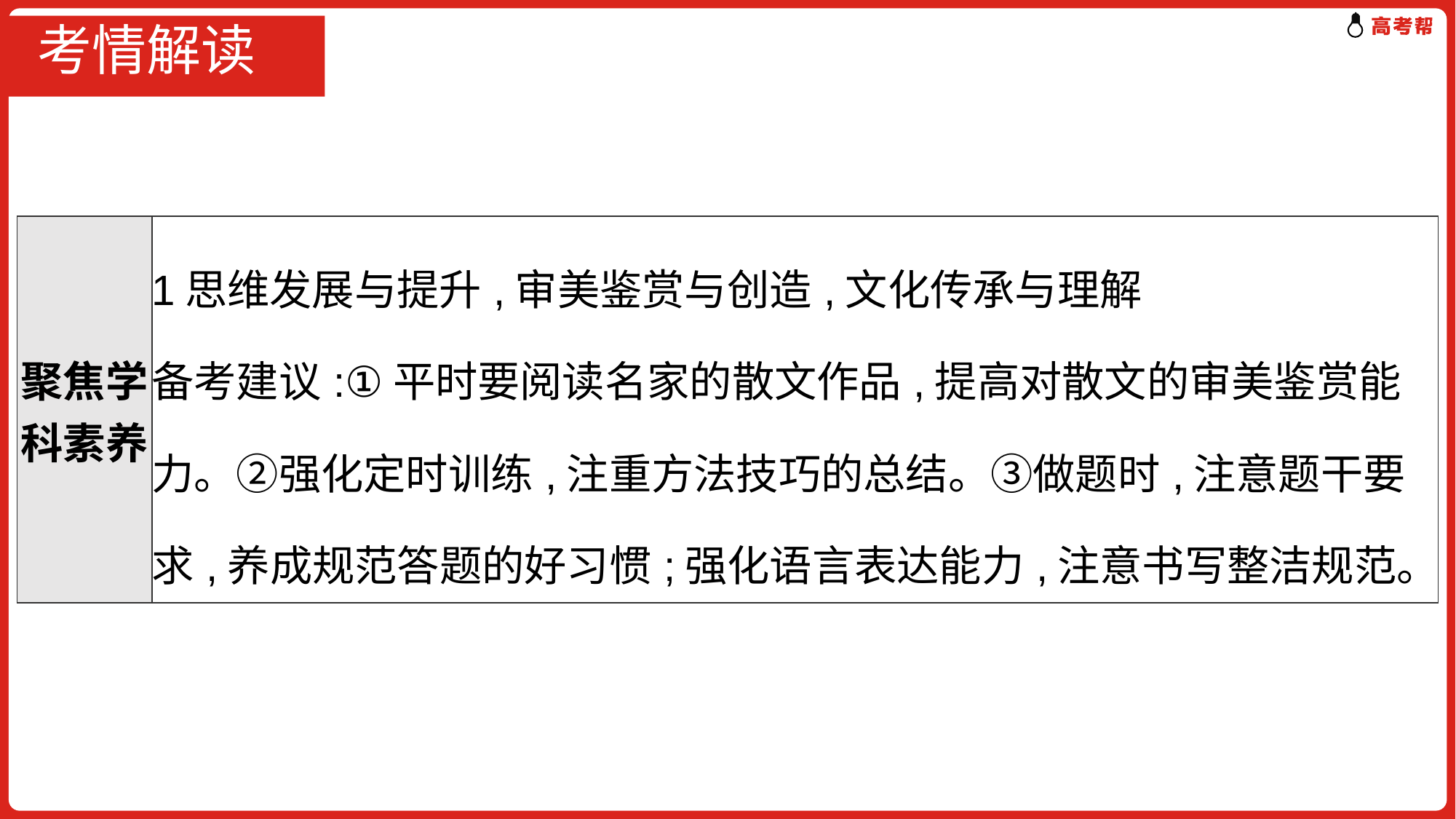

# 考情解读
| 聚焦学科素养 | 1思维发展与提升,审美鉴赏与创造,文化传承与理解 备考建议:①平时要阅读名家的散文作品,提高对散文的审美鉴赏能力。②强化定时训练,注重方法技巧的总结。③做题时,注意题干要求,养成规范答题的好习惯;强化语言表达能力,注意书写整洁规范。 |
| --- | --- |